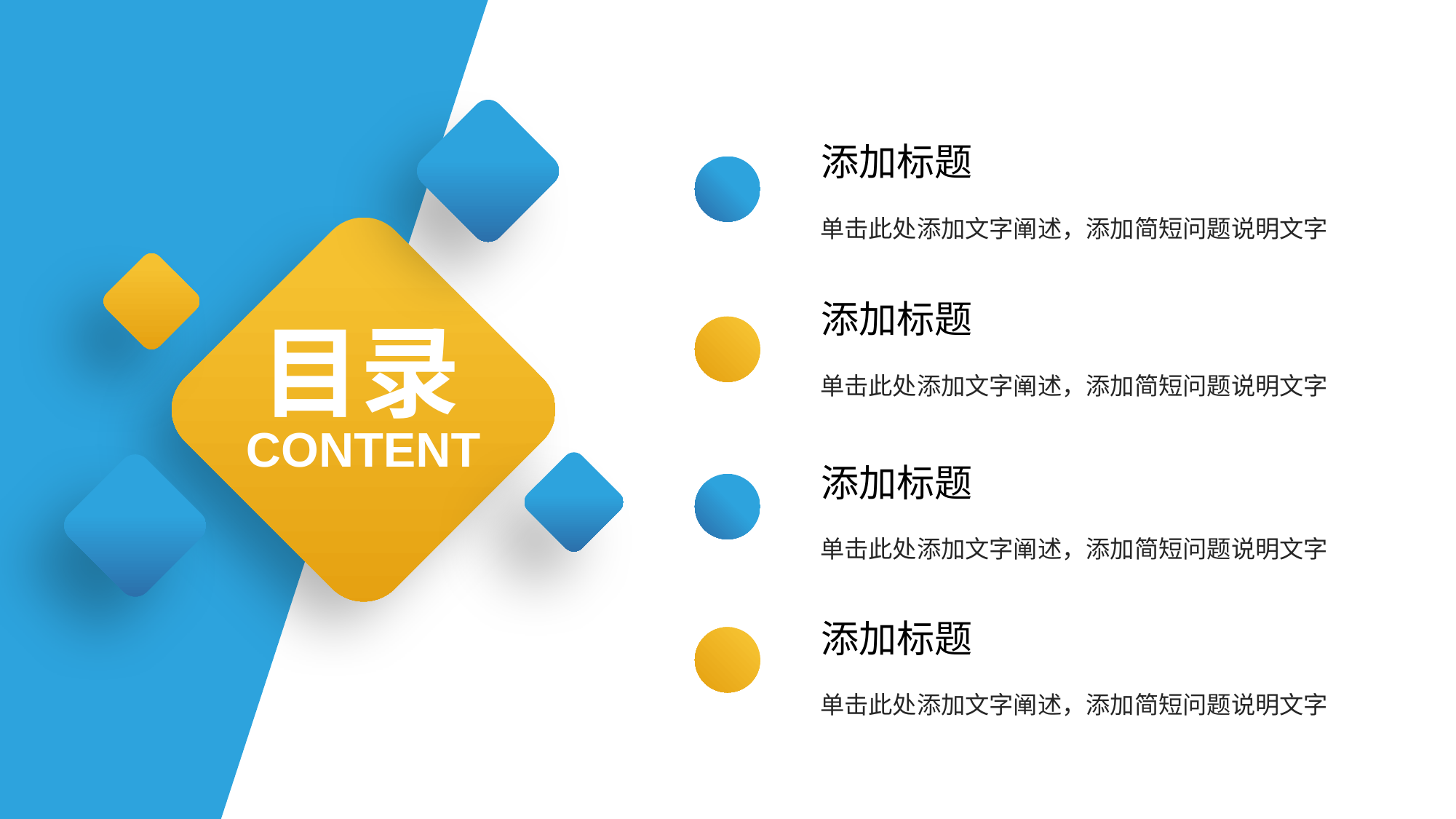

添加标题
单击此处添加文字阐述，添加简短问题说明文字

添加标题
单击此处添加文字阐述，添加简短问题说明文字
目录
CONTENT

添加标题
单击此处添加文字阐述，添加简短问题说明文字

添加标题
单击此处添加文字阐述，添加简短问题说明文字